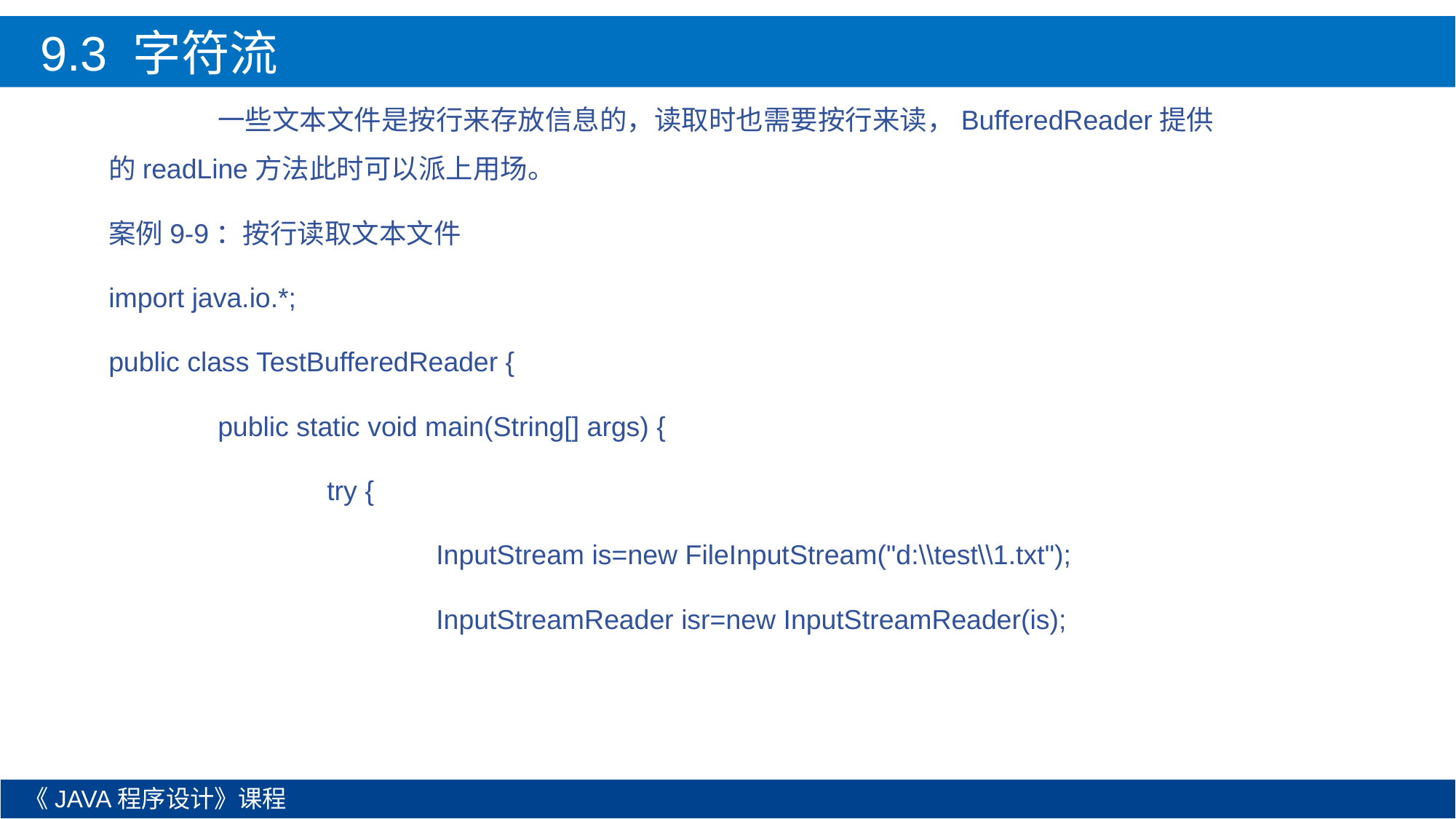

9.3 字符流
	一些文本文件是按行来存放信息的，读取时也需要按行来读，BufferedReader提供的readLine方法此时可以派上用场。
案例9-9：按行读取文本文件
import java.io.*;
public class TestBufferedReader {
	public static void main(String[] args) {
		try {
			InputStream is=new FileInputStream("d:\\test\\1.txt");
			InputStreamReader isr=new InputStreamReader(is);
《JAVA程序设计》课程